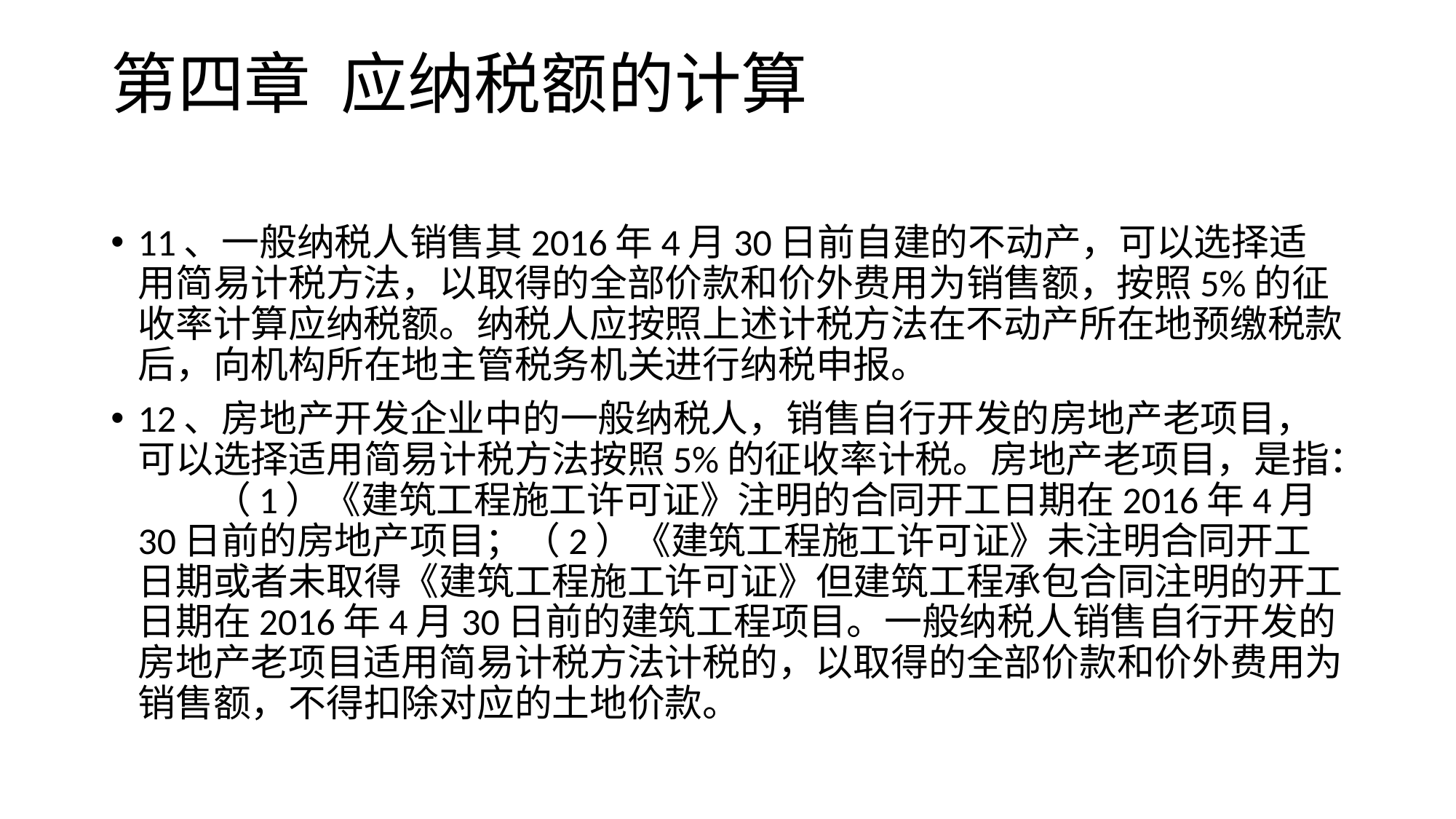

# 第四章  应纳税额的计算

11、一般纳税人销售其2016年4月30日前自建的不动产，可以选择适用简易计税方法，以取得的全部价款和价外费用为销售额，按照5%的征收率计算应纳税额。纳税人应按照上述计税方法在不动产所在地预缴税款后，向机构所在地主管税务机关进行纳税申报。
12、房地产开发企业中的一般纳税人，销售自行开发的房地产老项目，可以选择适用简易计税方法按照5%的征收率计税。房地产老项目，是指：　　（1）《建筑工程施工许可证》注明的合同开工日期在2016年4月30日前的房地产项目；（2）《建筑工程施工许可证》未注明合同开工日期或者未取得《建筑工程施工许可证》但建筑工程承包合同注明的开工日期在2016年4月30日前的建筑工程项目。一般纳税人销售自行开发的房地产老项目适用简易计税方法计税的，以取得的全部价款和价外费用为销售额，不得扣除对应的土地价款。